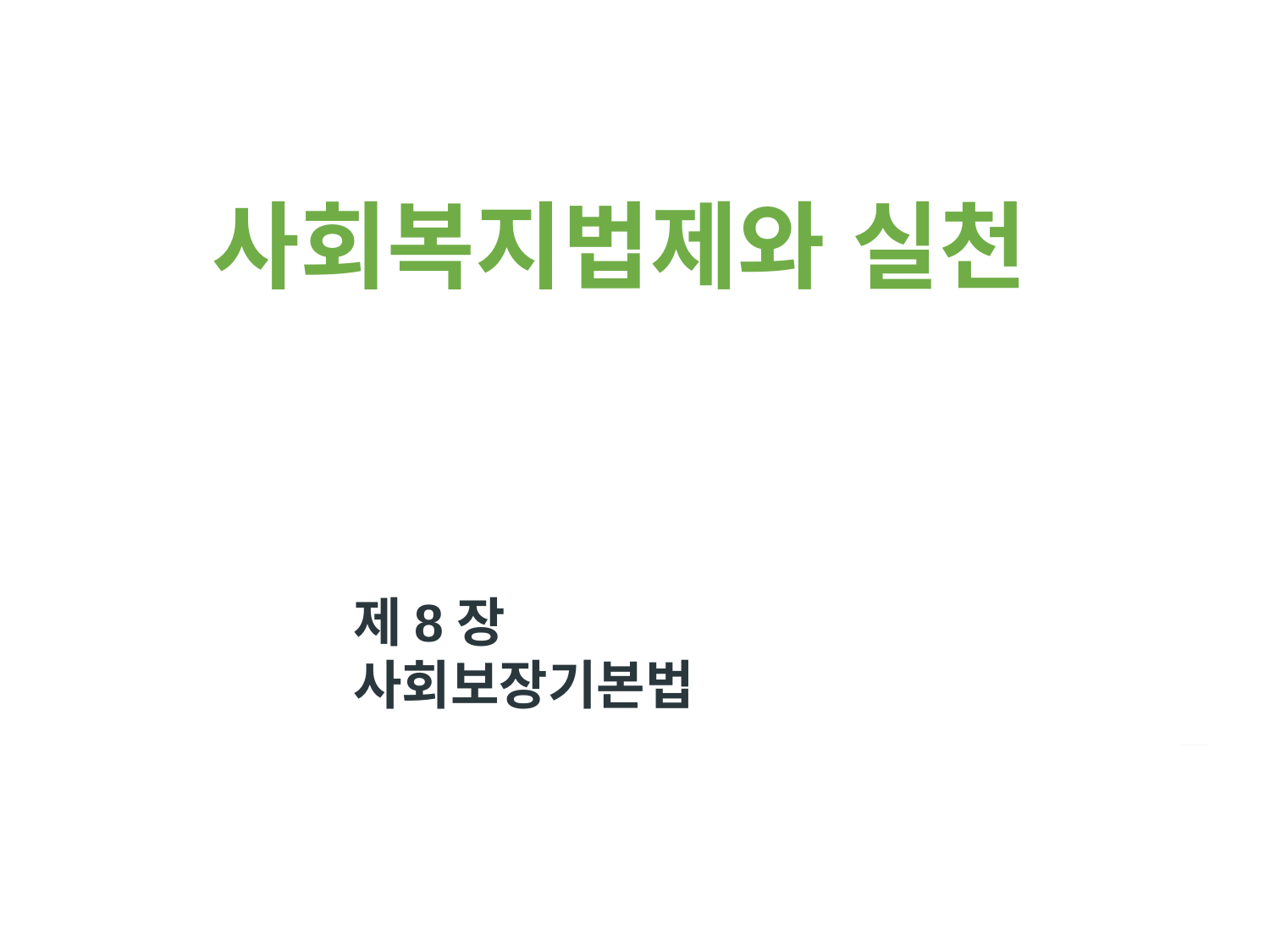

사회복지법제와 실천
제8장
사회보장기본법
사회복지법제와 실천(사회복지법제론)